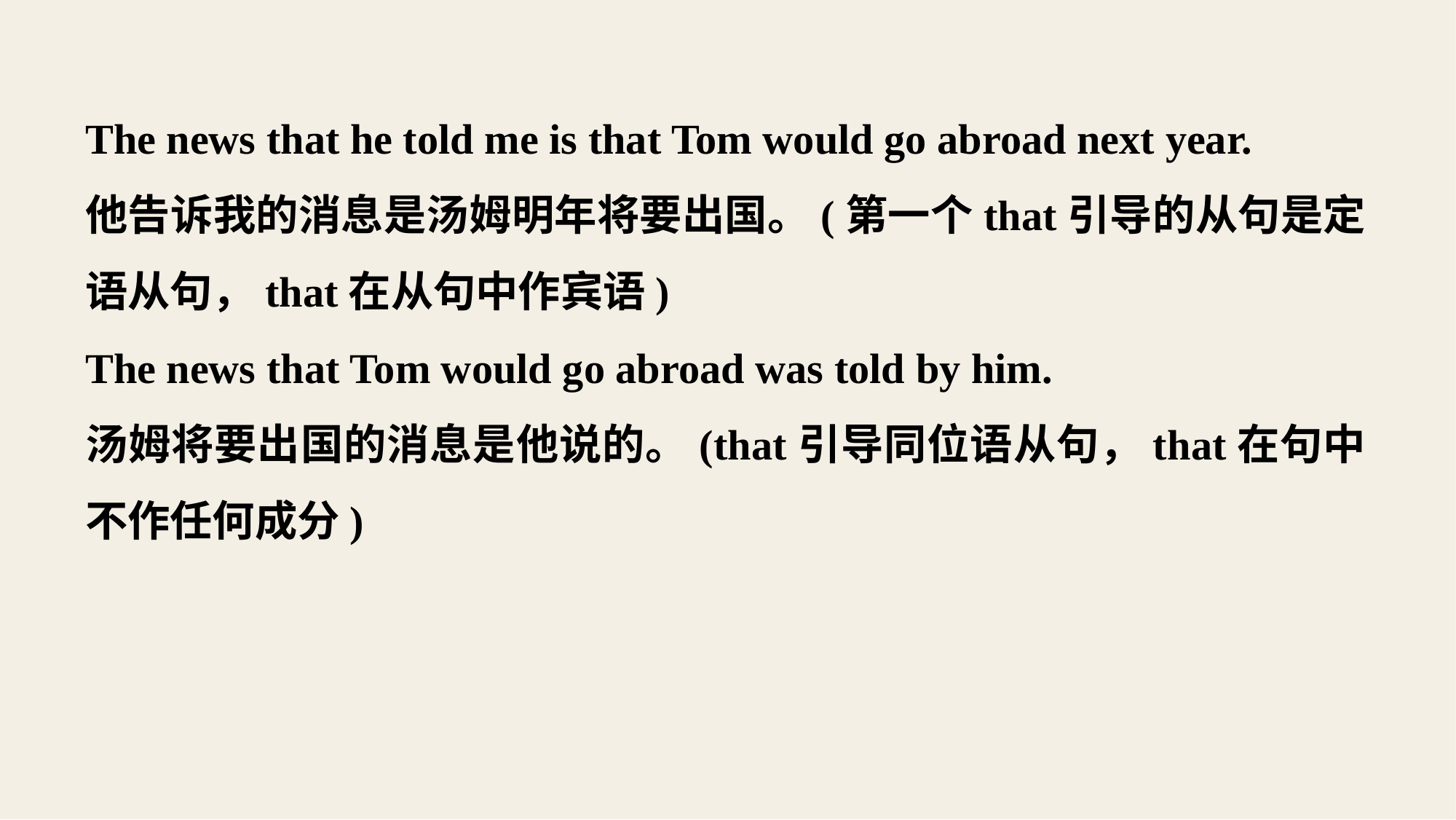

The news that he told me is that Tom would go abroad next year.
他告诉我的消息是汤姆明年将要出国。(第一个that引导的从句是定语从句，that在从句中作宾语)
The news that Tom would go abroad was told by him.
汤姆将要出国的消息是他说的。(that引导同位语从句，that在句中不作任何成分)